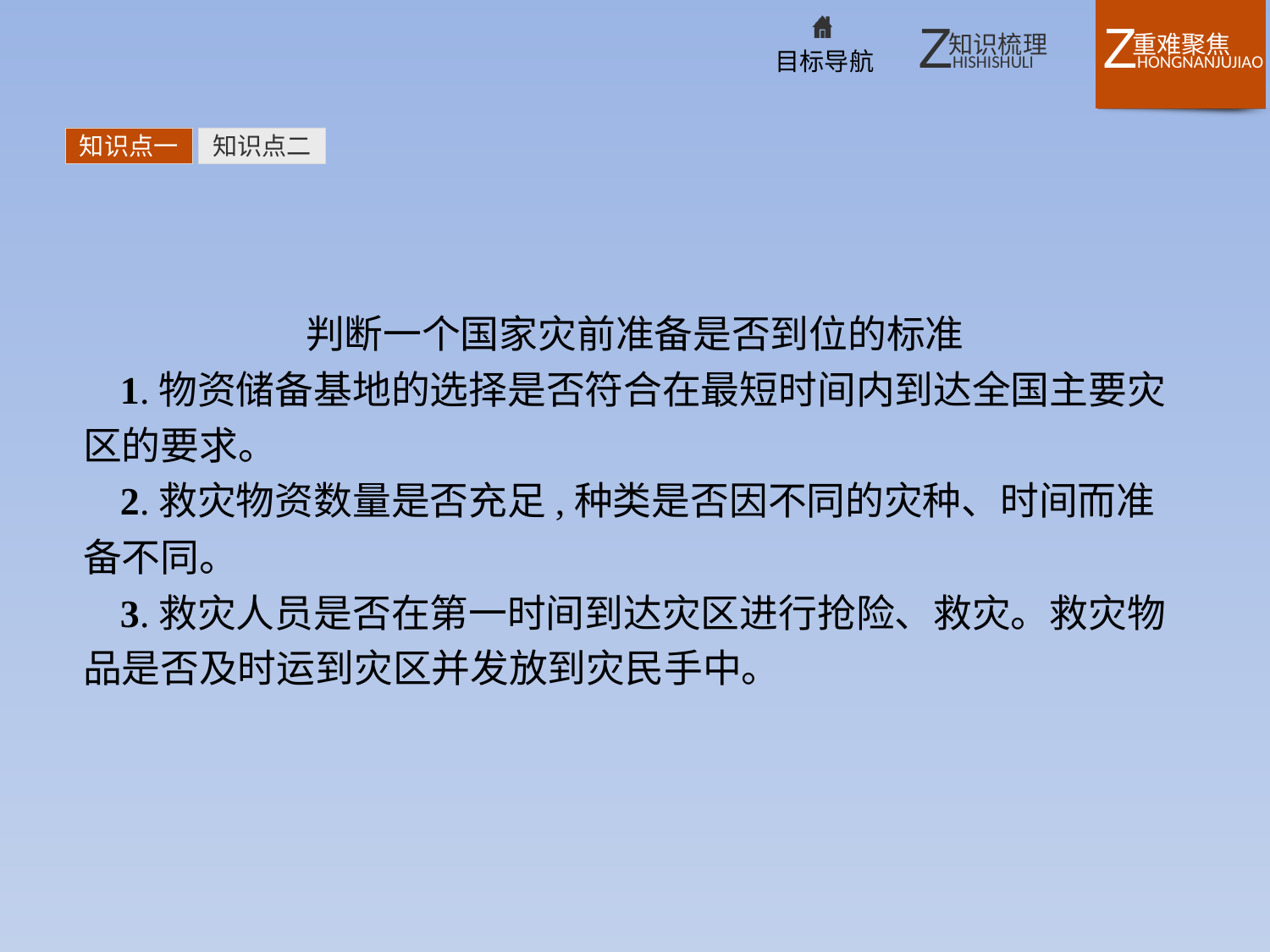

知识点一
知识点二
判断一个国家灾前准备是否到位的标准
1.物资储备基地的选择是否符合在最短时间内到达全国主要灾区的要求。
2.救灾物资数量是否充足,种类是否因不同的灾种、时间而准备不同。
3.救灾人员是否在第一时间到达灾区进行抢险、救灾。救灾物品是否及时运到灾区并发放到灾民手中。